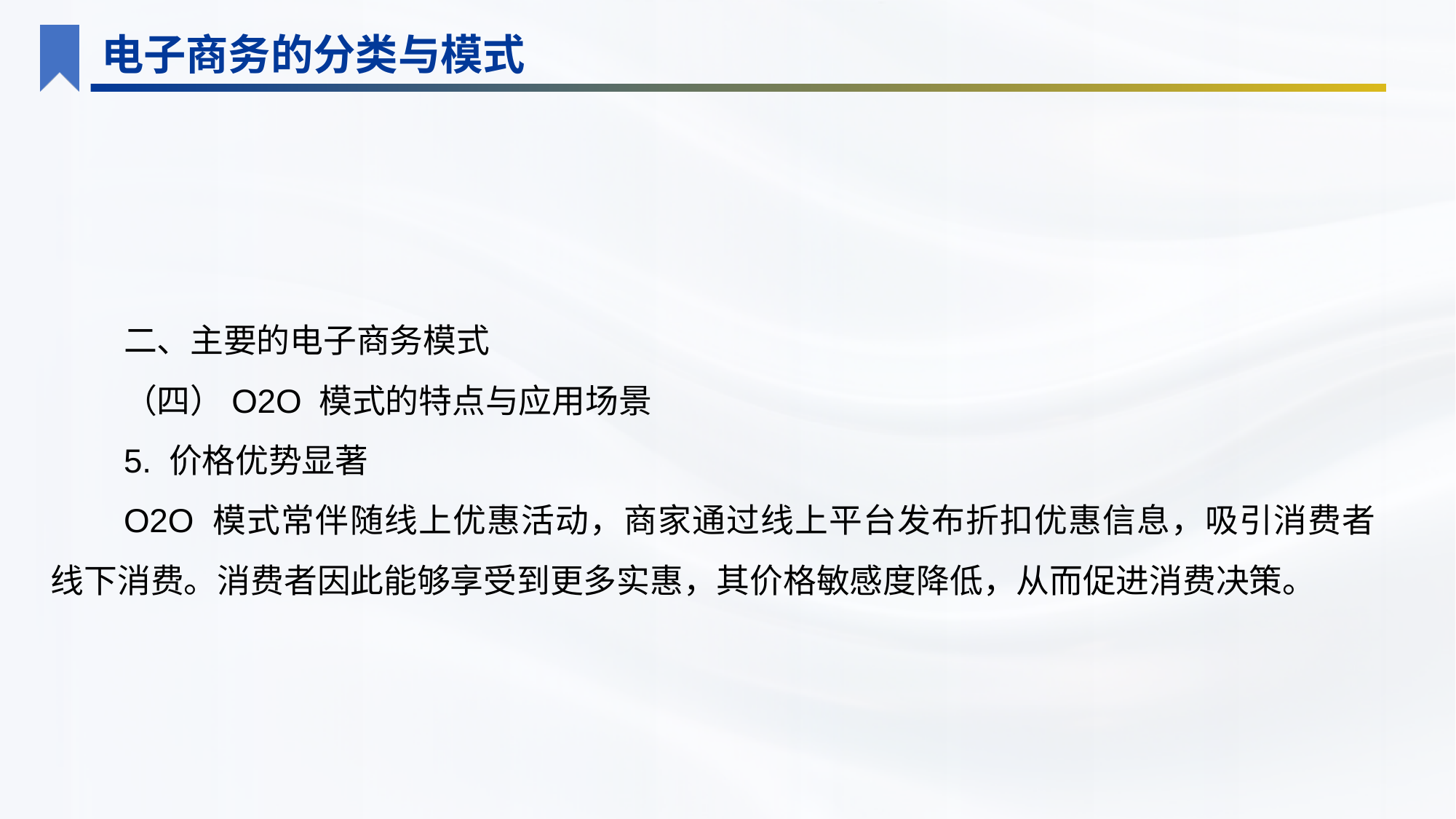

电子商务的分类与模式
二、主要的电子商务模式
（四）O2O 模式的特点与应用场景
5. 价格优势显著
O2O 模式常伴随线上优惠活动，商家通过线上平台发布折扣优惠信息，吸引消费者线下消费。消费者因此能够享受到更多实惠，其价格敏感度降低，从而促进消费决策。